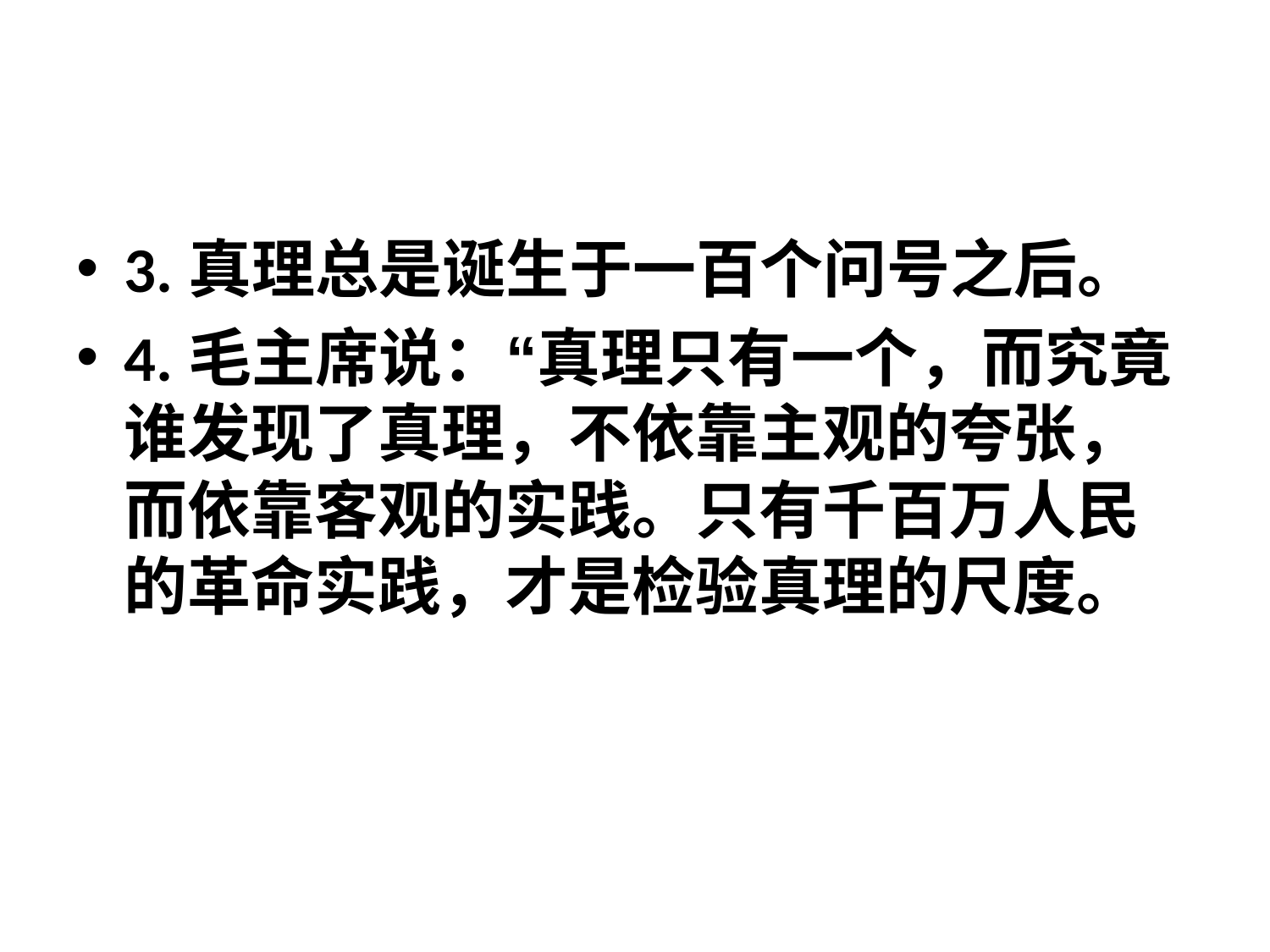

#
3.真理总是诞生于一百个问号之后。
4.毛主席说：“真理只有一个，而究竟谁发现了真理，不依靠主观的夸张，而依靠客观的实践。只有千百万人民的革命实践，才是检验真理的尺度。